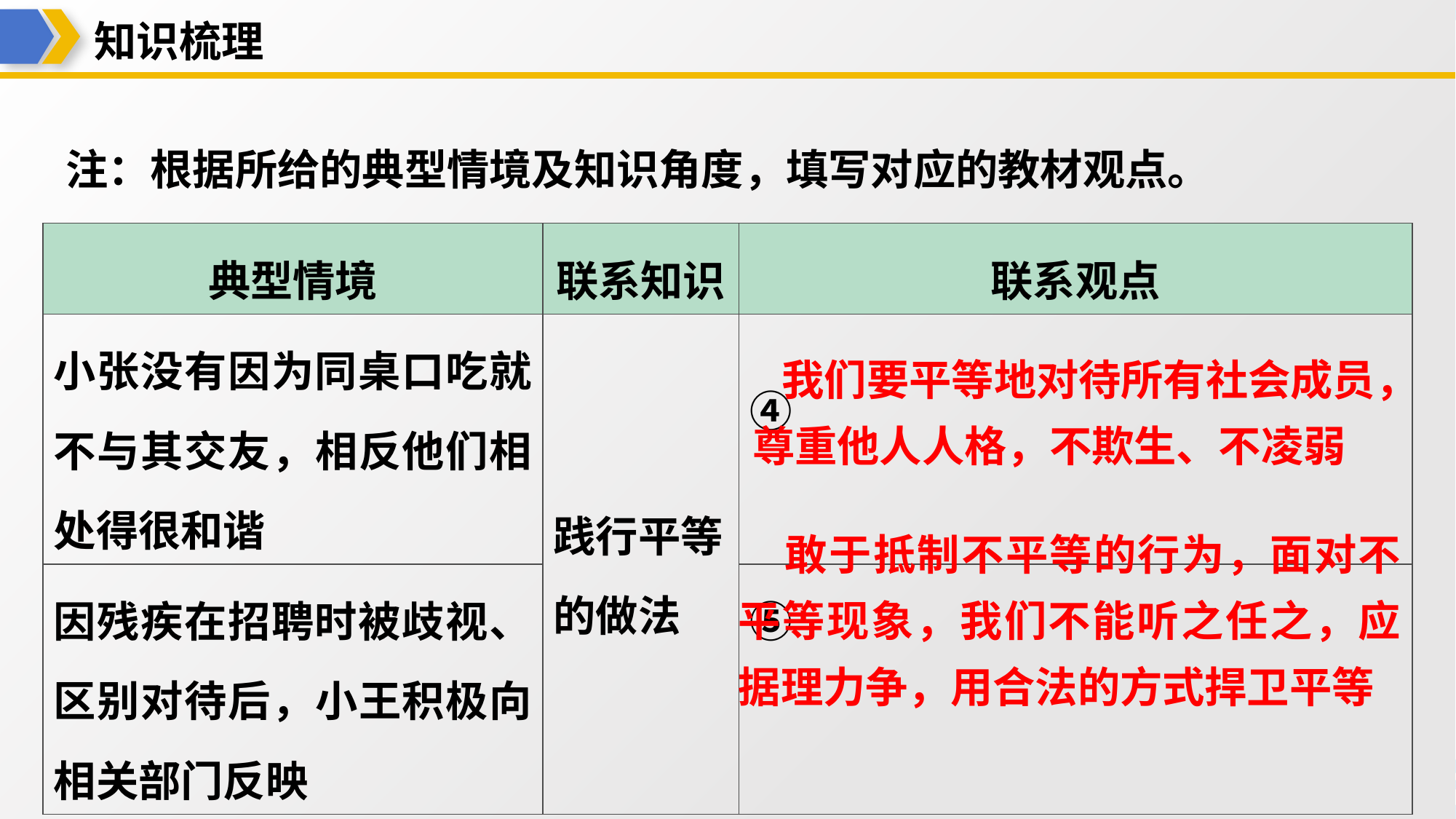

知识梳理
注：根据所给的典型情境及知识角度，填写对应的教材观点。
| 典型情境 | 联系知识 | 联系观点 |
| --- | --- | --- |
| 小张没有因为同桌口吃就不与其交友，相反他们相处得很和谐 | 践行平等的做法 | ④我们要平等地对待所有社会 成员，尊重他人人格，不欺不凌弱 |
| 因残疾在招聘时被歧视、区别对待后，小王积极向相关部门反映 |  | ⑤敢于抵制不平等的行为，面 对不平等现象，我们不能听之 任之，应据理力争，用合捍卫平等 |
  我们要平等地对待所有社会成员，尊重他人人格，不欺生、不凌弱
   敢于抵制不平等的行为，面对不平等现象，我们不能听之任之，应据理力争，用合法的方式捍卫平等